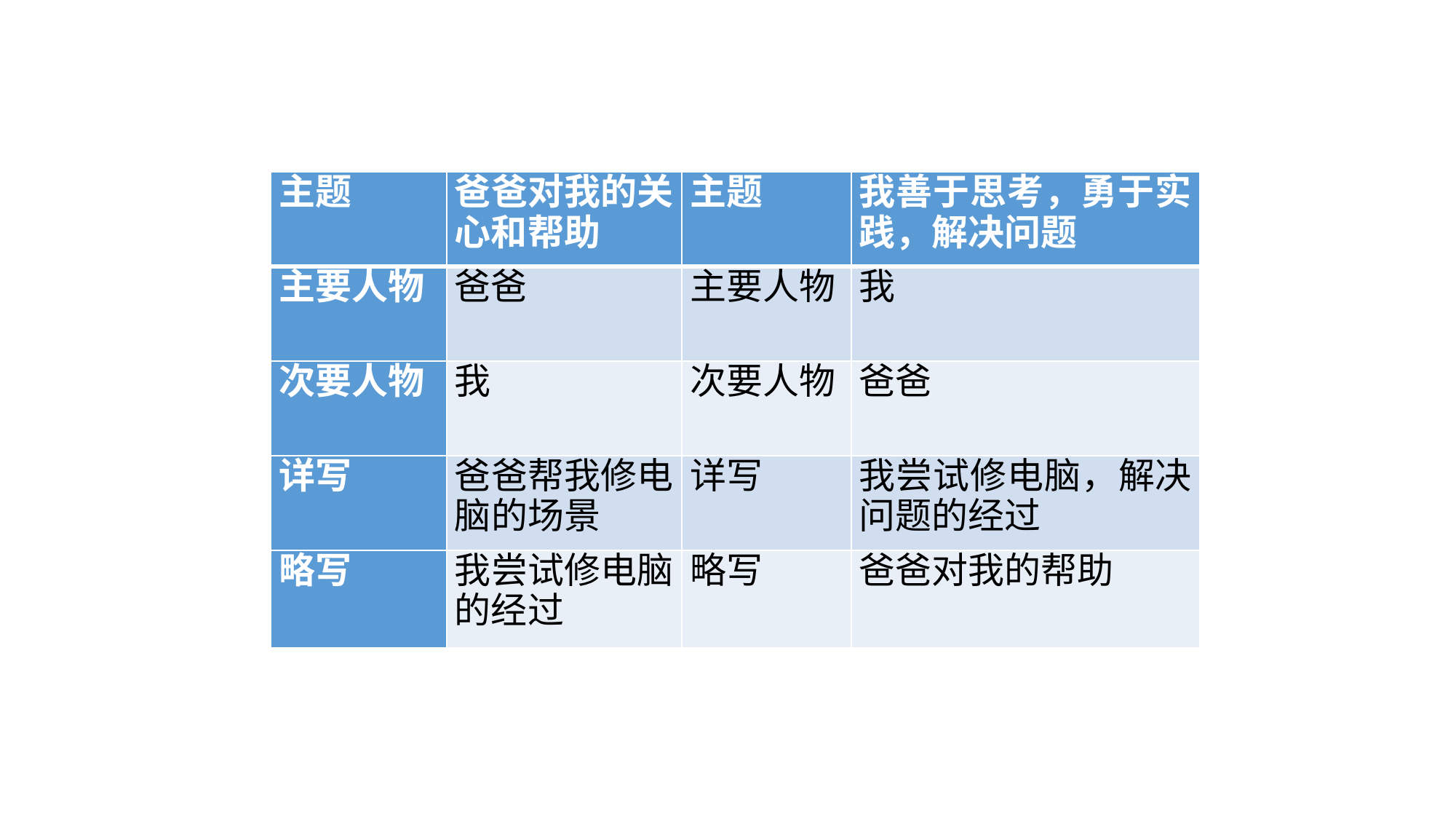

| 主题 | 爸爸对我的关心和帮助 | 主题 | 我善于思考，勇于实践，解决问题 |
| --- | --- | --- | --- |
| 主要人物 | 爸爸 | 主要人物 | 我 |
| 次要人物 | 我 | 次要人物 | 爸爸 |
| 详写 | 爸爸帮我修电脑的场景 | 详写 | 我尝试修电脑，解决问题的经过 |
| 略写 | 我尝试修电脑的经过 | 略写 | 爸爸对我的帮助 |